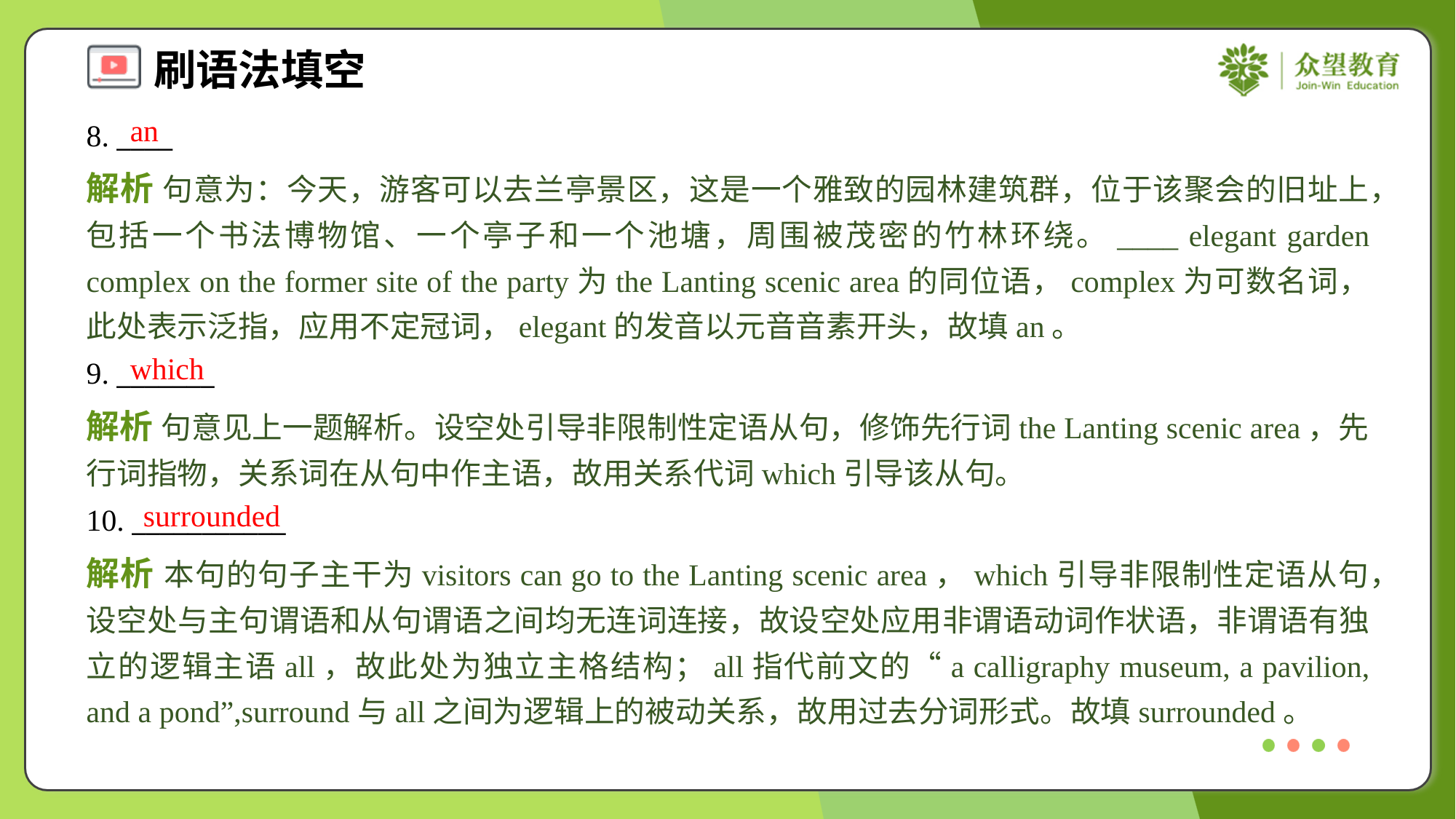

an
8. ____
解析 句意为：今天，游客可以去兰亭景区，这是一个雅致的园林建筑群，位于该聚会的旧址上，包括一个书法博物馆、一个亭子和一个池塘，周围被茂密的竹林环绕。____ elegant garden complex on the former site of the party为the Lanting scenic area的同位语，complex为可数名词，此处表示泛指，应用不定冠词，elegant的发音以元音音素开头，故填an。
which
9. _______
解析 句意见上一题解析。设空处引导非限制性定语从句，修饰先行词the Lanting scenic area，先行词指物，关系词在从句中作主语，故用关系代词which引导该从句。
surrounded
10. ___________
解析 本句的句子主干为visitors can go to the Lanting scenic area，which引导非限制性定语从句，设空处与主句谓语和从句谓语之间均无连词连接，故设空处应用非谓语动词作状语，非谓语有独立的逻辑主语all，故此处为独立主格结构；all指代前文的“a calligraphy museum, a pavilion, and a pond”,surround与all之间为逻辑上的被动关系，故用过去分词形式。故填surrounded。